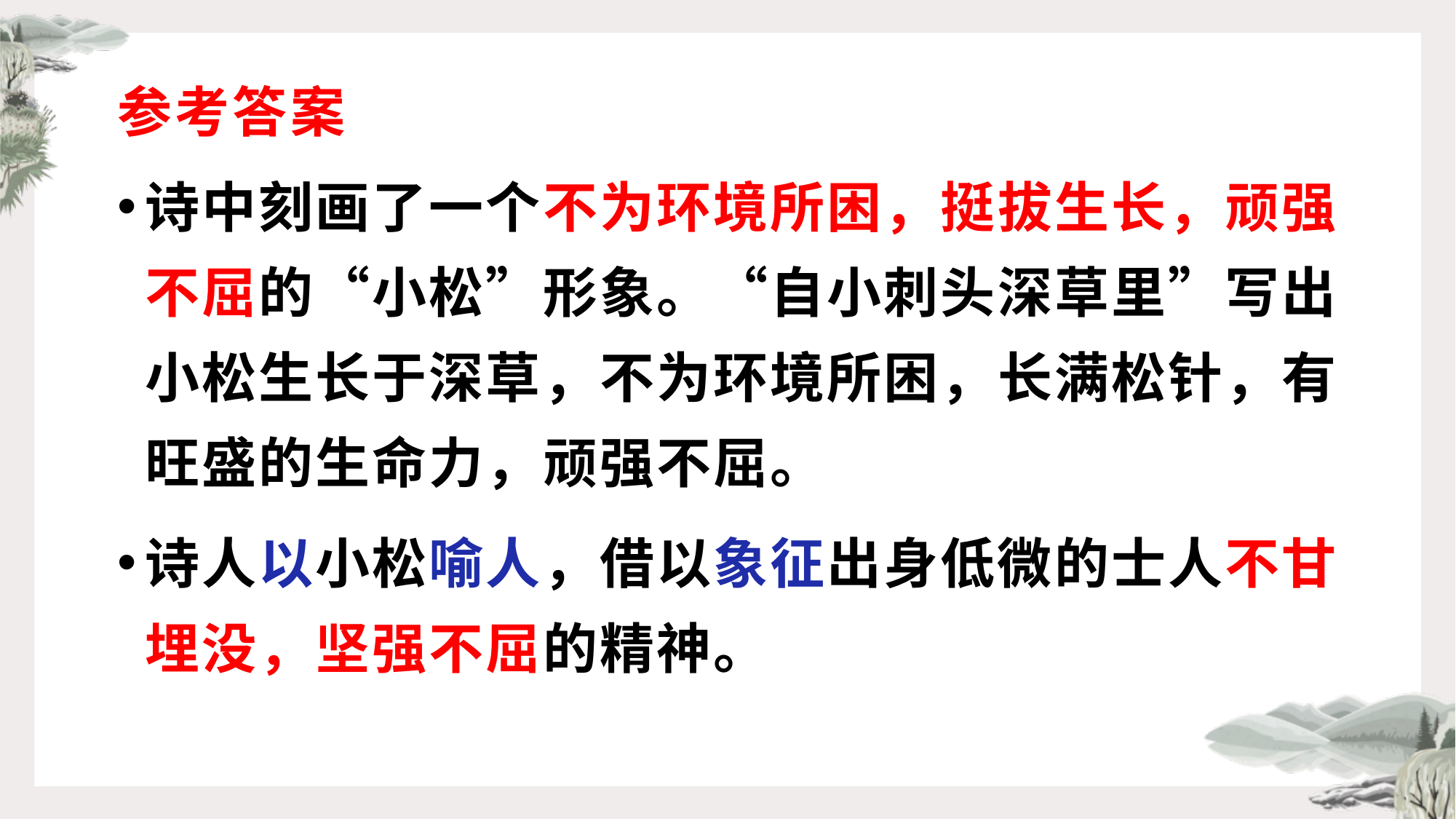

# 参考答案
诗中刻画了一个不为环境所困，挺拔生长，顽强不屈的“小松”形象。“自小刺头深草里”写出小松生长于深草，不为环境所困，长满松针，有旺盛的生命力，顽强不屈。
诗人以小松喻人，借以象征出身低微的士人不甘埋没，坚强不屈的精神。